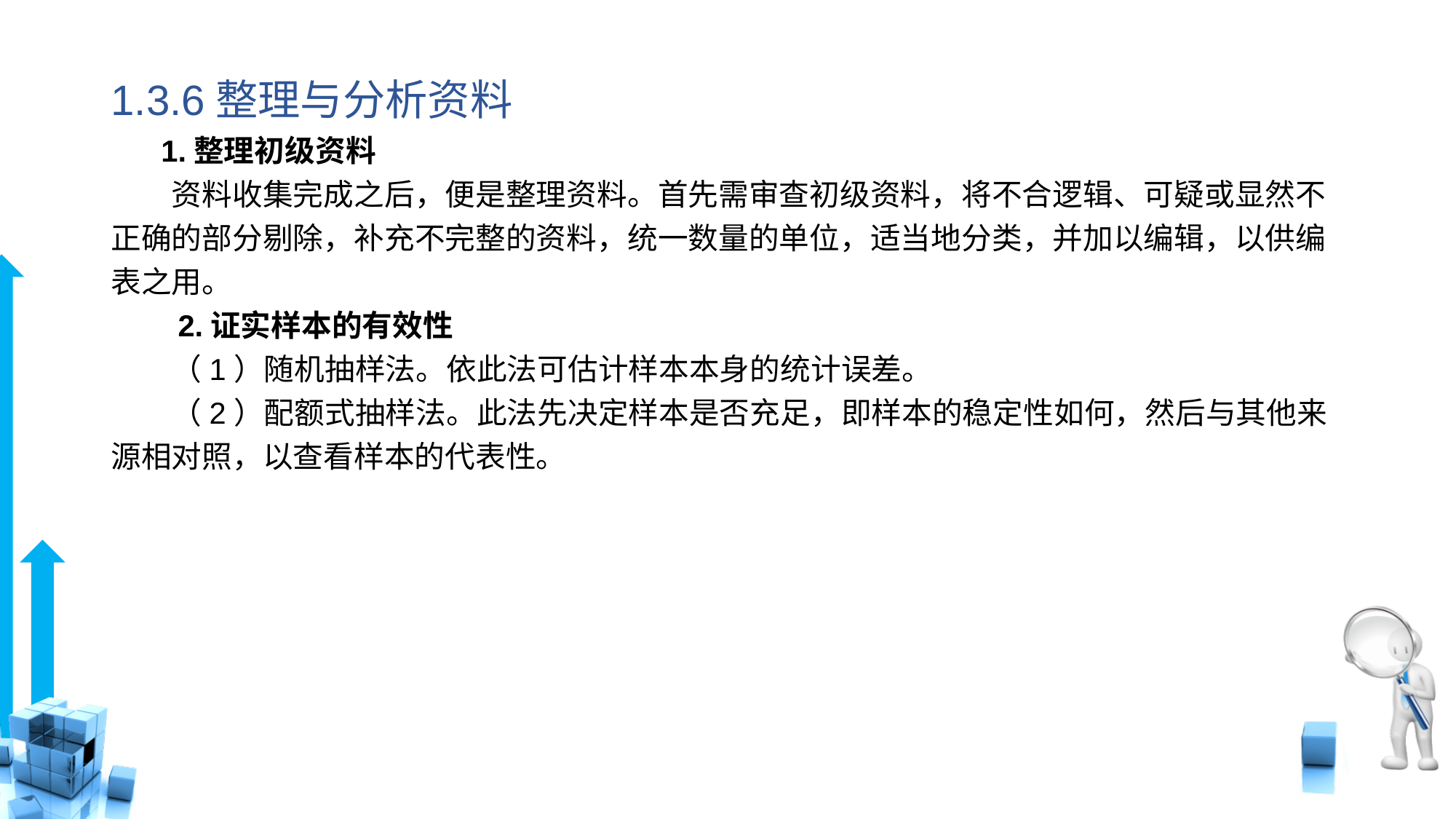

# 1.3.6整理与分析资料
      1.整理初级资料
　　资料收集完成之后，便是整理资料。首先需审查初级资料，将不合逻辑、可疑或显然不正确的部分剔除，补充不完整的资料，统一数量的单位，适当地分类，并加以编辑，以供编表之用。
        2.证实样本的有效性
　　（1）随机抽样法。依此法可估计样本本身的统计误差。
　　（2）配额式抽样法。此法先决定样本是否充足，即样本的稳定性如何，然后与其他来源相对照，以查看样本的代表性。